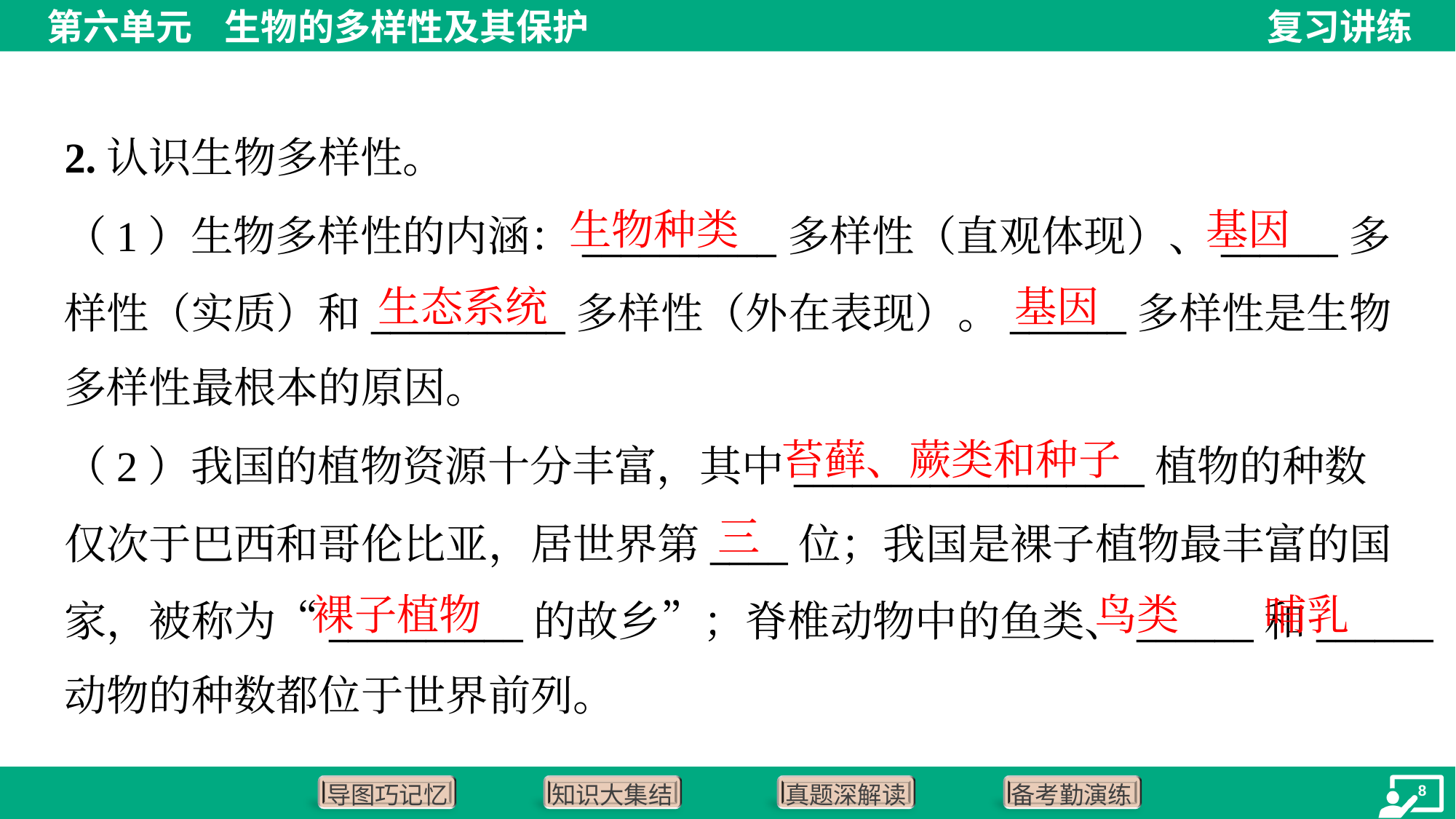

2.认识生物多样性。
生物种类
基因
（1）生物多样性的内涵：__________多样性（直观体现）、______多
样性（实质）和__________多样性（外在表现）。______多样性是生物
多样性最根本的原因。
生态系统
基因
苔藓、蕨类和种子
（2）我国的植物资源十分丰富，其中__________________植物的种数
仅次于巴西和哥伦比亚，居世界第____位；我国是裸子植物最丰富的国
家，被称为“__________的故乡”；脊椎动物中的鱼类、______和______
动物的种数都位于世界前列。
三
裸子植物
鸟类
哺乳